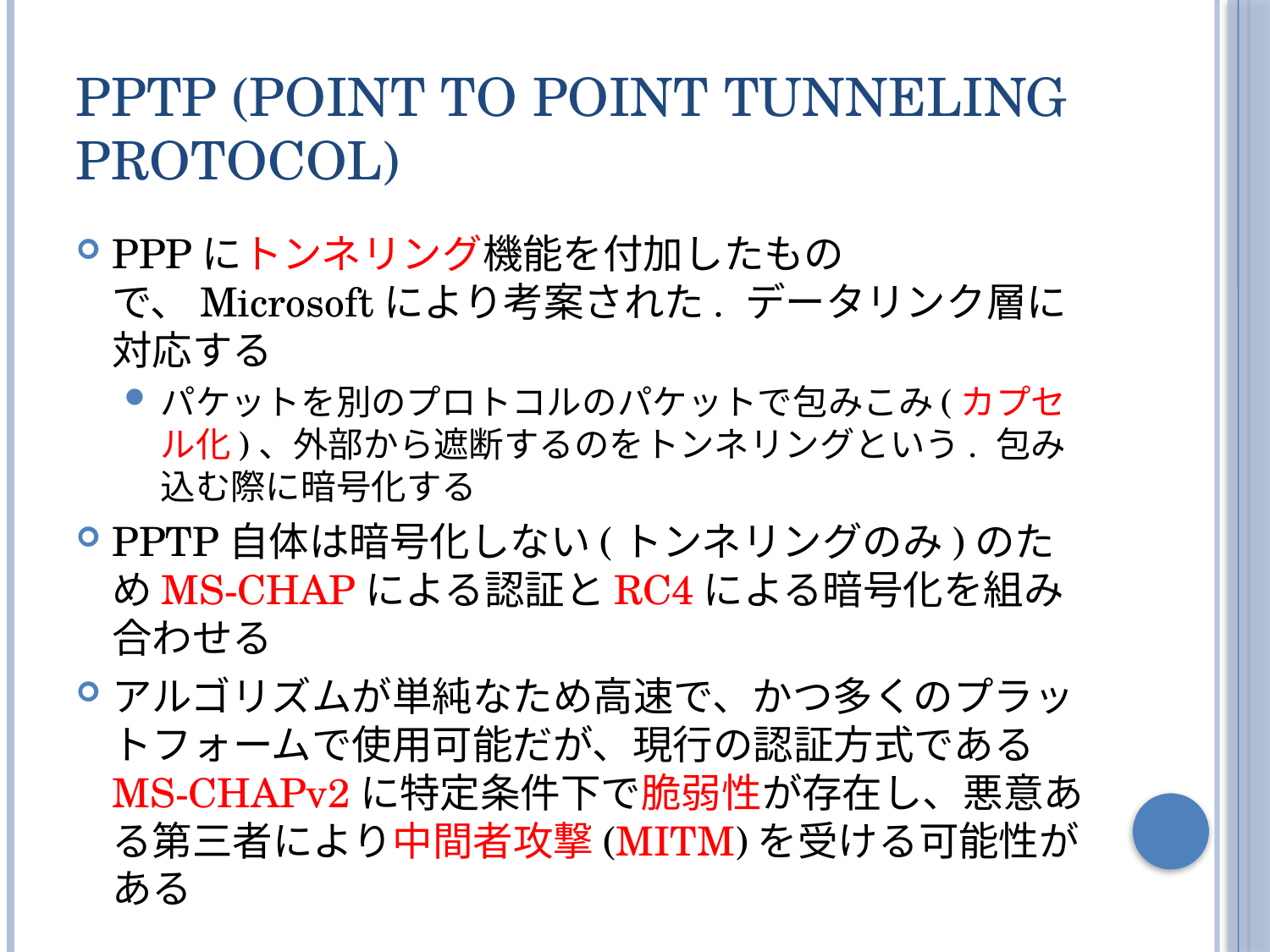

# PPTP (Point to Point Tunneling Protocol)
PPPにトンネリング機能を付加したもので、Microsoftにより考案された. データリンク層に対応する
パケットを別のプロトコルのパケットで包みこみ(カプセル化)、外部から遮断するのをトンネリングという. 包み込む際に暗号化する
PPTP自体は暗号化しない(トンネリングのみ)のためMS-CHAPによる認証とRC4による暗号化を組み合わせる
アルゴリズムが単純なため高速で、かつ多くのプラットフォームで使用可能だが、現行の認証方式であるMS-CHAPv2に特定条件下で脆弱性が存在し、悪意ある第三者により中間者攻撃(MITM)を受ける可能性がある